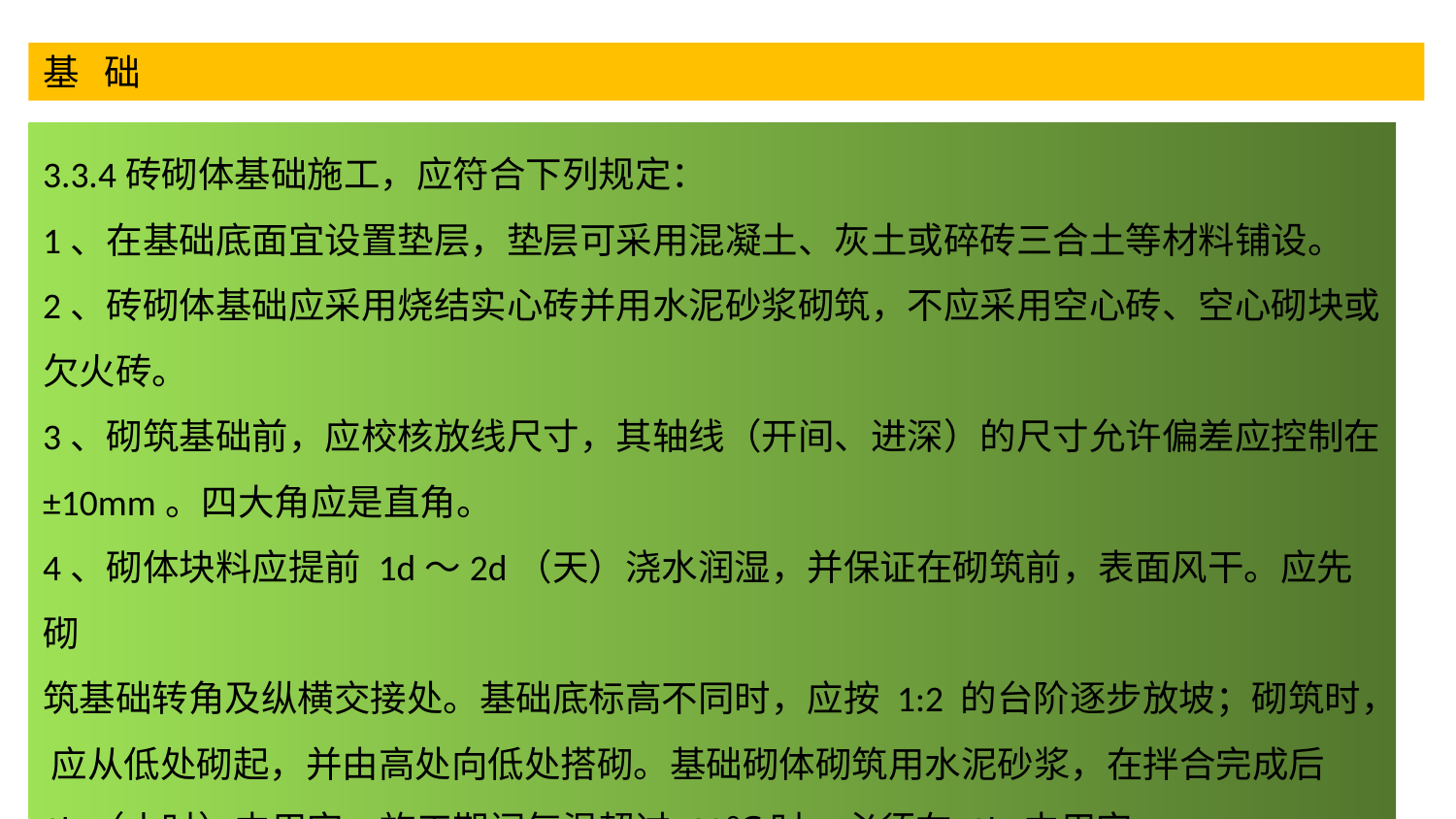

基   础
3.3.4砖砌体基础施工，应符合下列规定：
1、在基础底面宜设置垫层，垫层可采用混凝土、灰土或碎砖三合土等材料铺设。
2、砖砌体基础应采用烧结实心砖并用水泥砂浆砌筑，不应采用空心砖、空心砌块或欠火砖。
3、砌筑基础前，应校核放线尺寸，其轴线（开间、进深）的尺寸允许偏差应控制在±10mm。四大角应是直角。
4、砌体块料应提前 1d～2d（天）浇水润湿，并保证在砌筑前，表面风干。应先砌
筑基础转角及纵横交接处。基础底标高不同时，应按 1:2 的台阶逐步放坡；砌筑时， 应从低处砌起，并由高处向低处搭砌。基础砌体砌筑用水泥砂浆，在拌合完成后 3h（小时）内用完，施工期间气温超过 30℃时，必须在 2h 内用完。